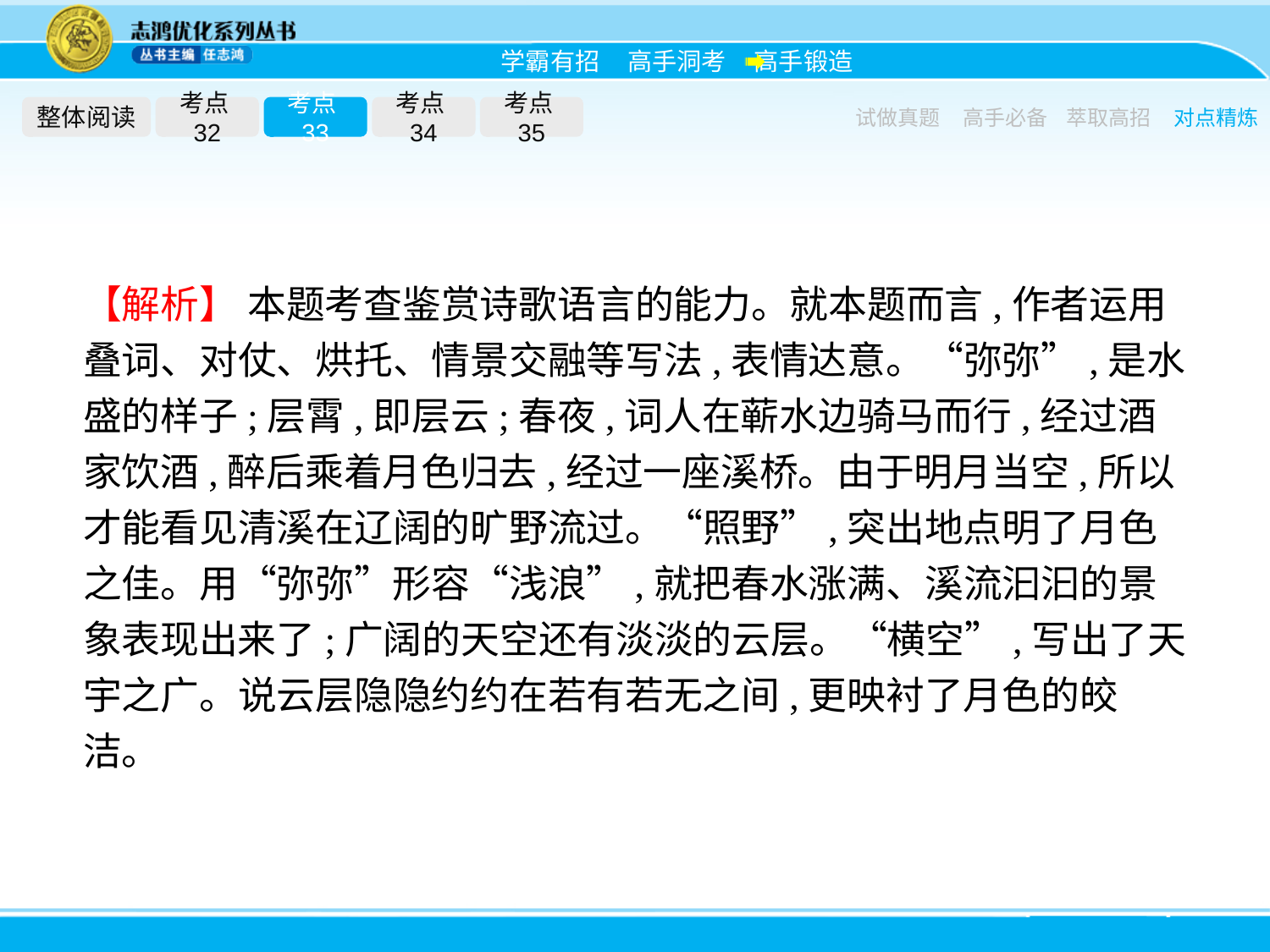

整体阅读
考点32
考点33
考点34
考点35
试做真题
高手必备
萃取高招
对点精炼
【解析】 本题考查鉴赏诗歌语言的能力。就本题而言,作者运用叠词、对仗、烘托、情景交融等写法,表情达意。“弥弥”,是水盛的样子;层霄,即层云;春夜,词人在蕲水边骑马而行,经过酒家饮酒,醉后乘着月色归去,经过一座溪桥。由于明月当空,所以才能看见清溪在辽阔的旷野流过。“照野”,突出地点明了月色之佳。用“弥弥”形容“浅浪”,就把春水涨满、溪流汩汩的景象表现出来了;广阔的天空还有淡淡的云层。“横空”,写出了天宇之广。说云层隐隐约约在若有若无之间,更映衬了月色的皎洁。